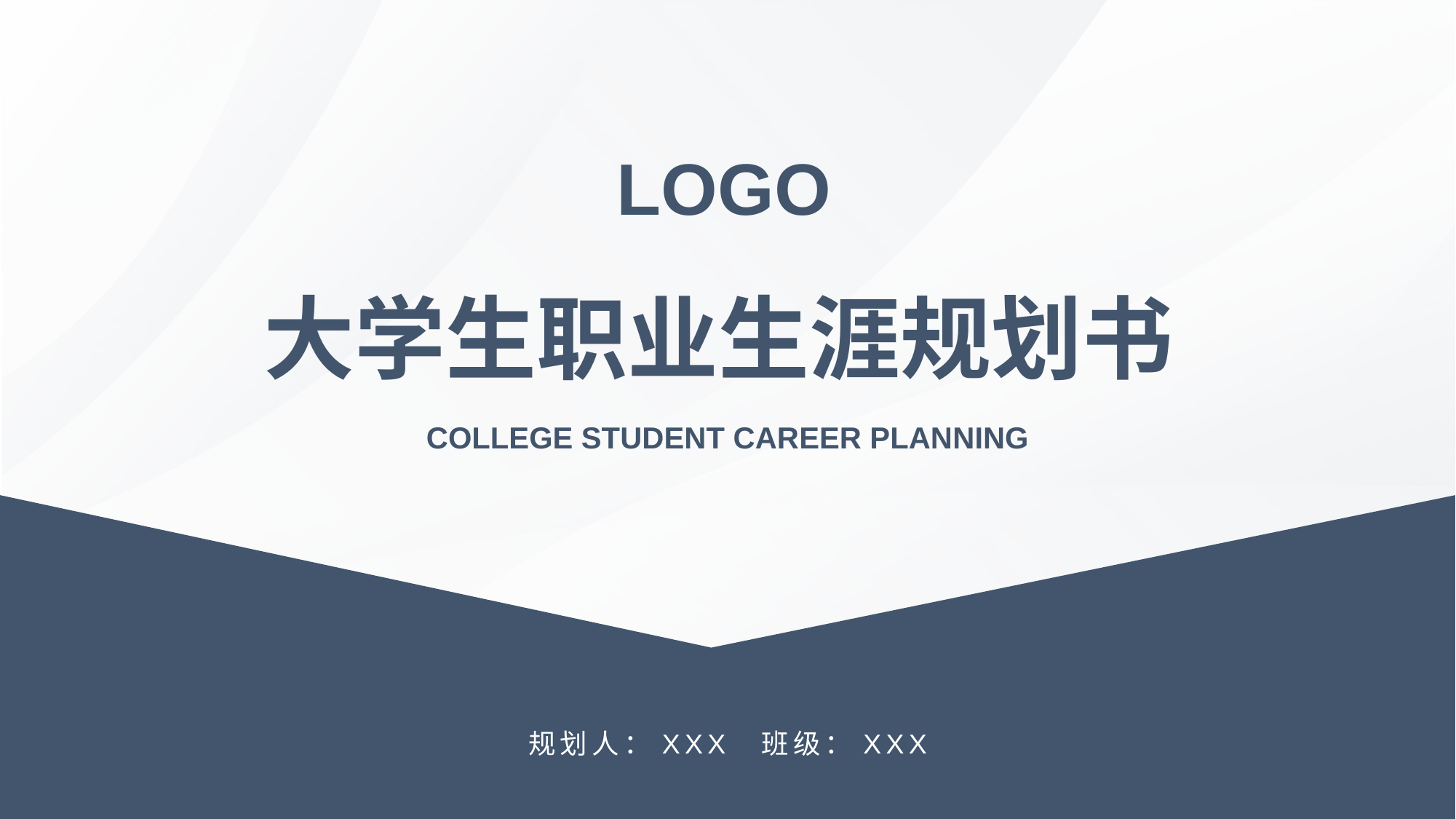

LOGO
大学生职业生涯规划书
COLLEGE STUDENT CAREER PLANNING
规划人：XXX  班级：XXX